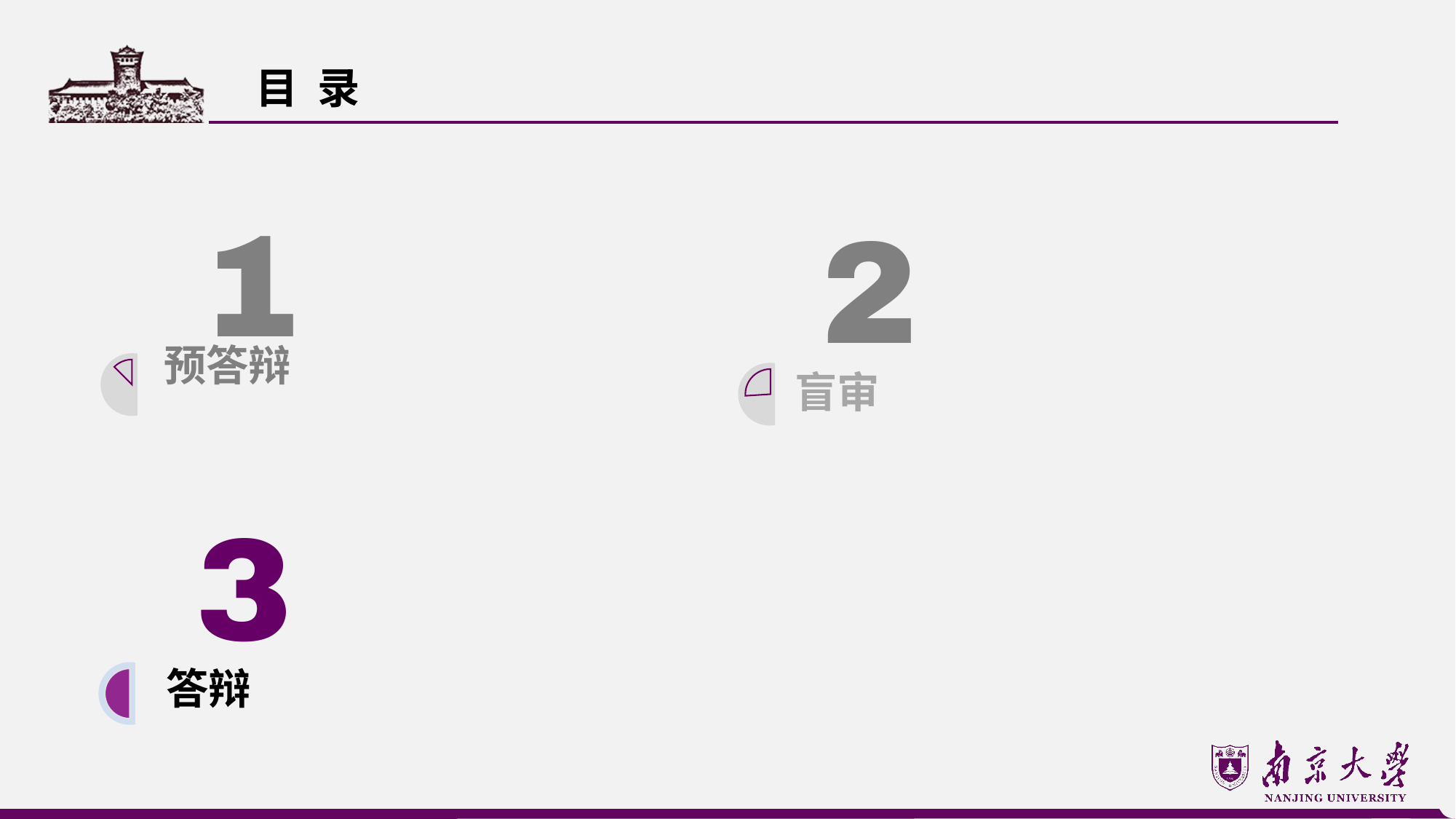

目  录
1
2
预答辩

盲审

3
答辩